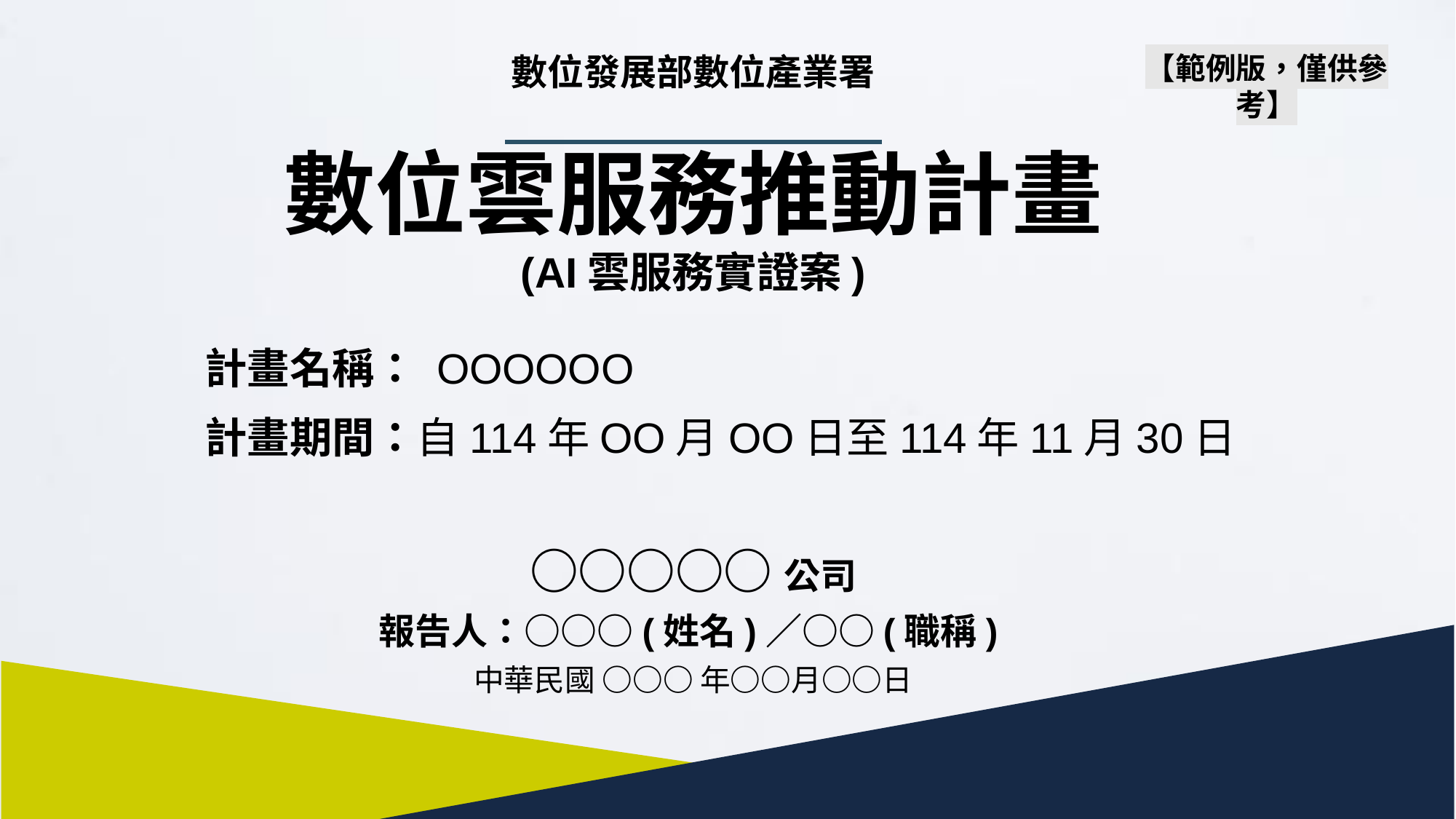

數位發展部數位產業署
數位雲服務推動計畫
(AI雲服務實證案)
【範例版，僅供參考】
計畫名稱： OOOOOO
計畫期間：自114年OO月OO日至114年11月30日
○○○○○公司
報告人：○○○(姓名)／○○(職稱)
中華民國 ○○○ 年○○月○○日